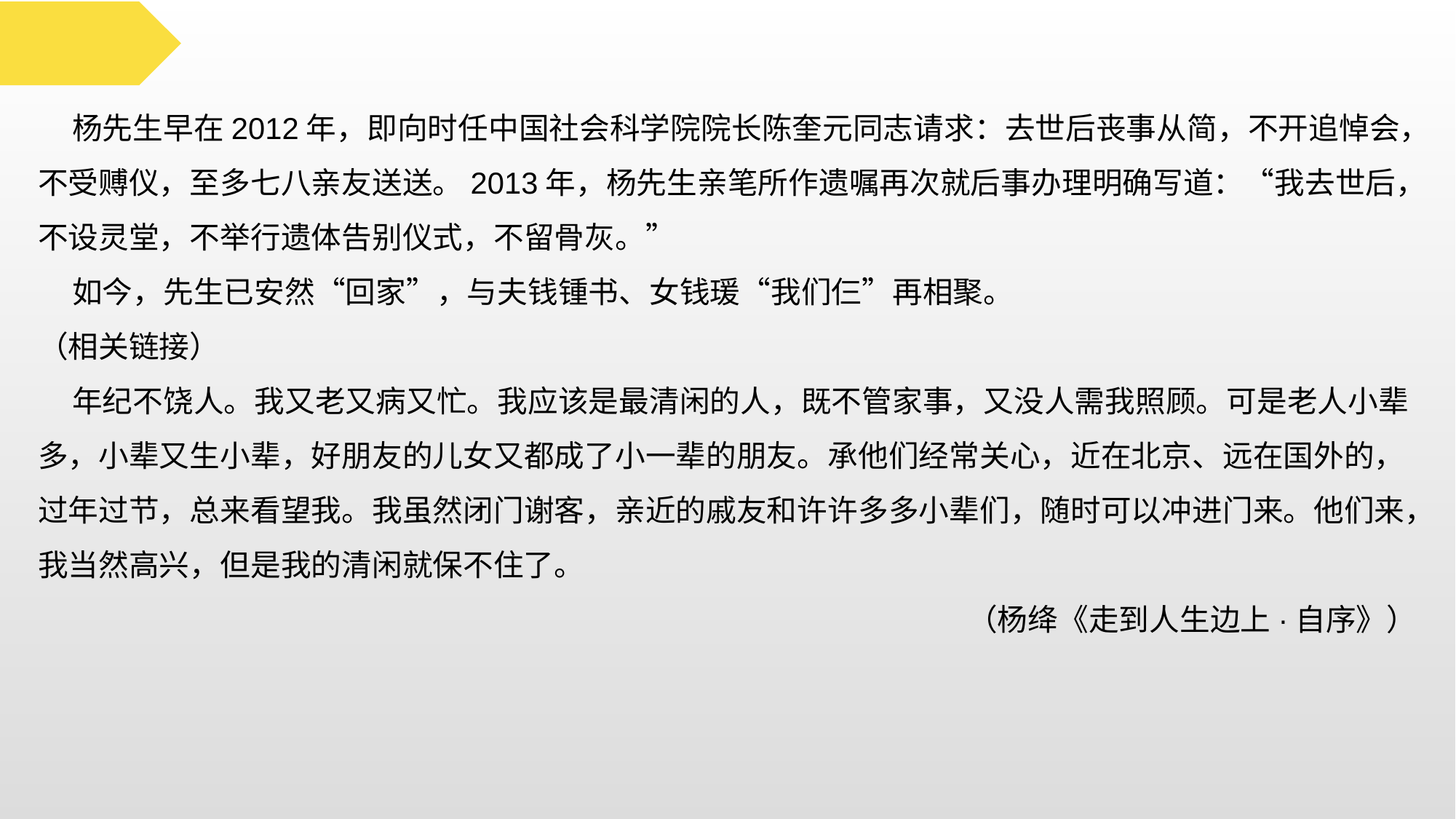

杨先生早在2012年，即向时任中国社会科学院院长陈奎元同志请求：去世后丧事从简，不开追悼会，不受赙仪，至多七八亲友送送。2013年，杨先生亲笔所作遗嘱再次就后事办理明确写道：“我去世后，不设灵堂，不举行遗体告别仪式，不留骨灰。”
    如今，先生已安然“回家”，与夫钱锺书、女钱瑗“我们仨”再相聚。
（相关链接）
    年纪不饶人。我又老又病又忙。我应该是最清闲的人，既不管家事，又没人需我照顾。可是老人小辈多，小辈又生小辈，好朋友的儿女又都成了小一辈的朋友。承他们经常关心，近在北京、远在国外的，过年过节，总来看望我。我虽然闭门谢客，亲近的戚友和许许多多小辈们，随时可以冲进门来。他们来，我当然高兴，但是我的清闲就保不住了。
（杨绛《走到人生边上·自序》）